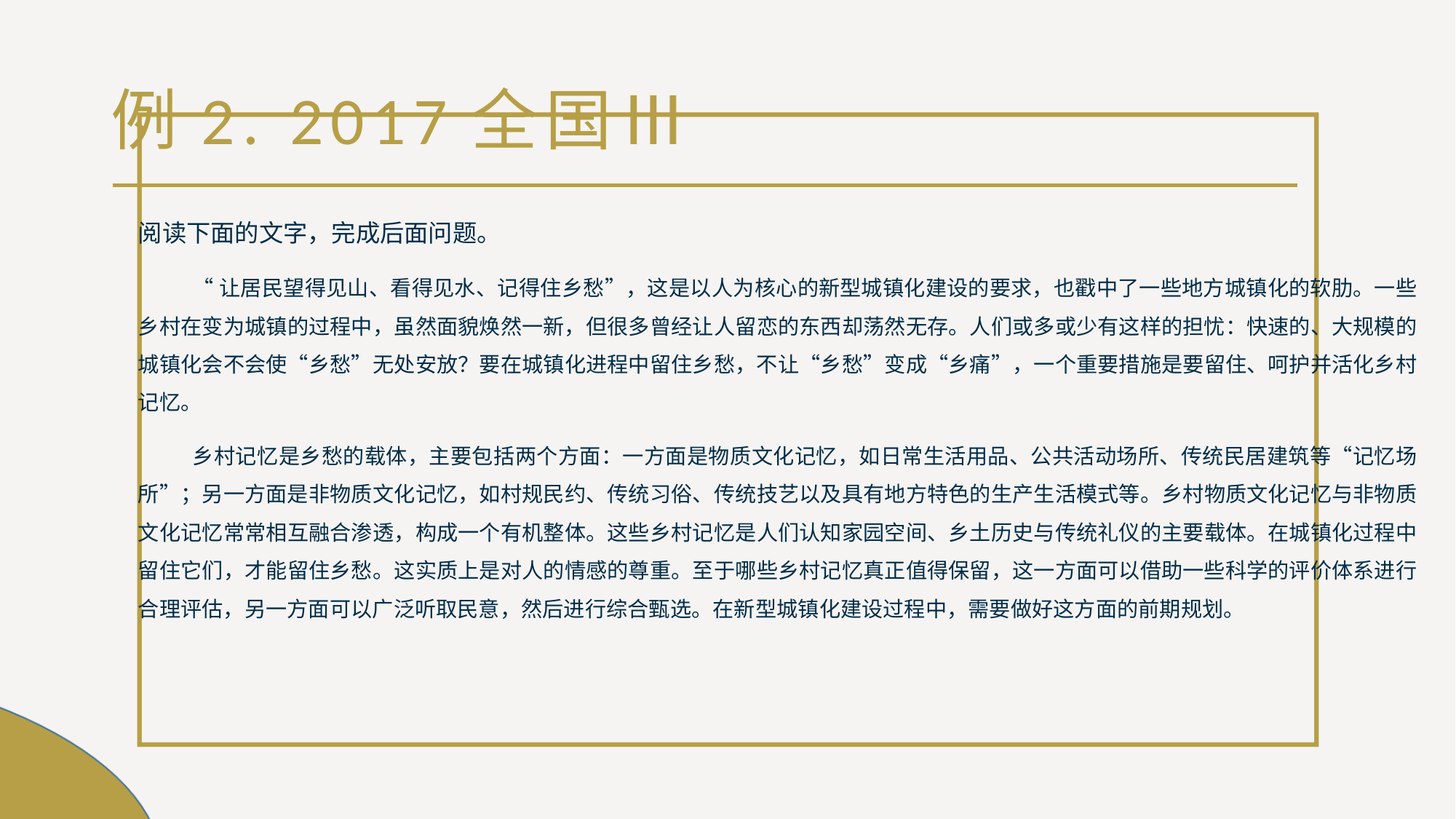

# 例2. 2017全国Ⅲ
阅读下面的文字，完成后面问题。
“让居民望得见山、看得见水、记得住乡愁”，这是以人为核心的新型城镇化建设的要求，也戳中了一些地方城镇化的软肋。一些乡村在变为城镇的过程中，虽然面貌焕然一新，但很多曾经让人留恋的东西却荡然无存。人们或多或少有这样的担忧：快速的、大规模的城镇化会不会使“乡愁”无处安放？要在城镇化进程中留住乡愁，不让“乡愁”变成“乡痛”，一个重要措施是要留住、呵护并活化乡村记忆。
乡村记忆是乡愁的载体，主要包括两个方面：一方面是物质文化记忆，如日常生活用品、公共活动场所、传统民居建筑等“记忆场所”；另一方面是非物质文化记忆，如村规民约、传统习俗、传统技艺以及具有地方特色的生产生活模式等。乡村物质文化记忆与非物质文化记忆常常相互融合渗透，构成一个有机整体。这些乡村记忆是人们认知家园空间、乡土历史与传统礼仪的主要载体。在城镇化过程中留住它们，才能留住乡愁。这实质上是对人的情感的尊重。至于哪些乡村记忆真正值得保留，这一方面可以借助一些科学的评价体系进行合理评估，另一方面可以广泛听取民意，然后进行综合甄选。在新型城镇化建设过程中，需要做好这方面的前期规划。